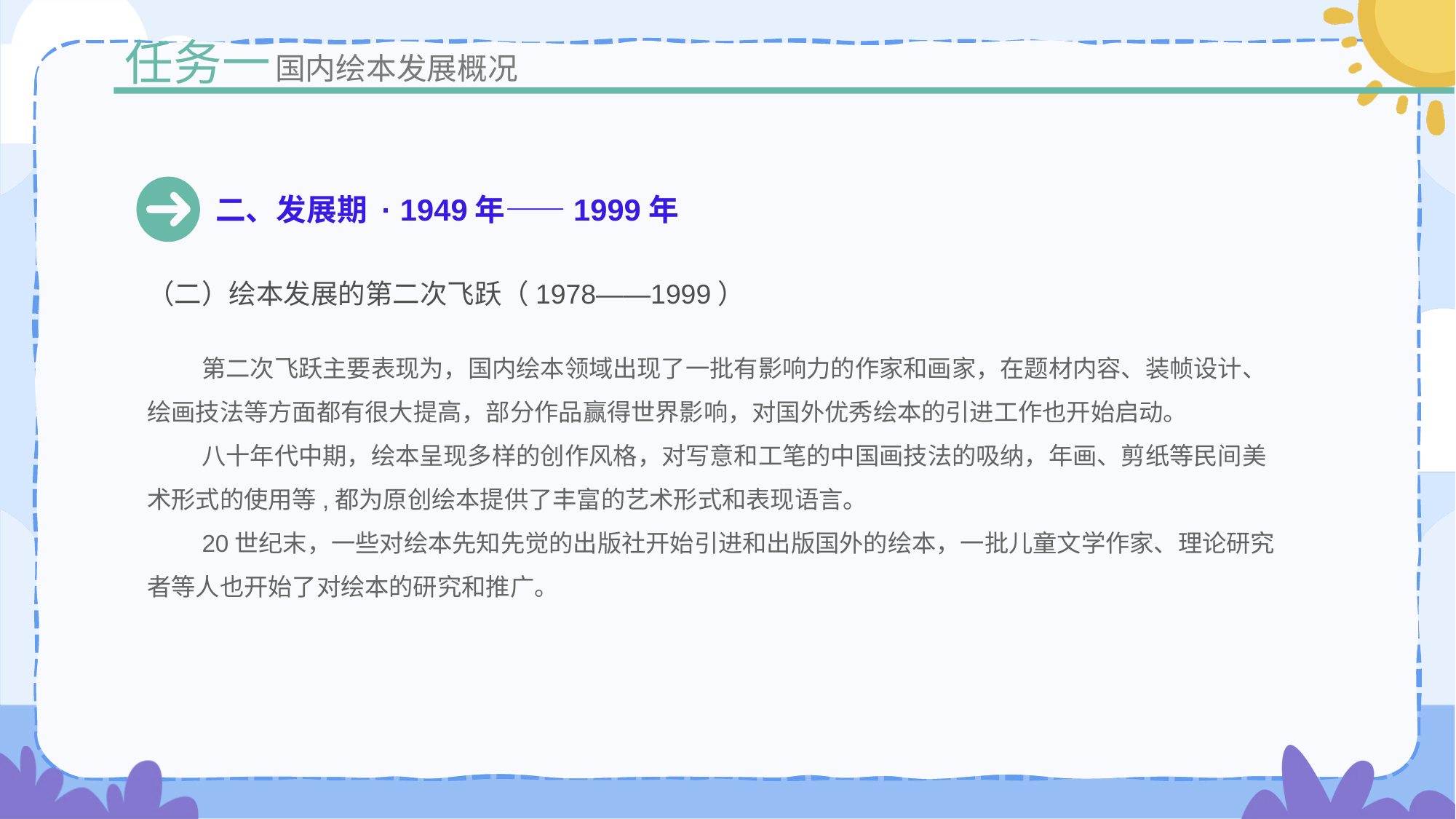

任务一
国内绘本发展概况

二、发展期 · 1949年——1999年
（二）绘本发展的第二次飞跃（1978——1999）
第二次飞跃主要表现为，国内绘本领域出现了一批有影响力的作家和画家，在题材内容、装帧设计、绘画技法等方面都有很大提高，部分作品赢得世界影响，对国外优秀绘本的引进工作也开始启动。
八十年代中期，绘本呈现多样的创作风格，对写意和工笔的中国画技法的吸纳，年画、剪纸等民间美术形式的使用等,都为原创绘本提供了丰富的艺术形式和表现语言。
20世纪末，一些对绘本先知先觉的出版社开始引进和出版国外的绘本，一批儿童文学作家、理论研究者等人也开始了对绘本的研究和推广。